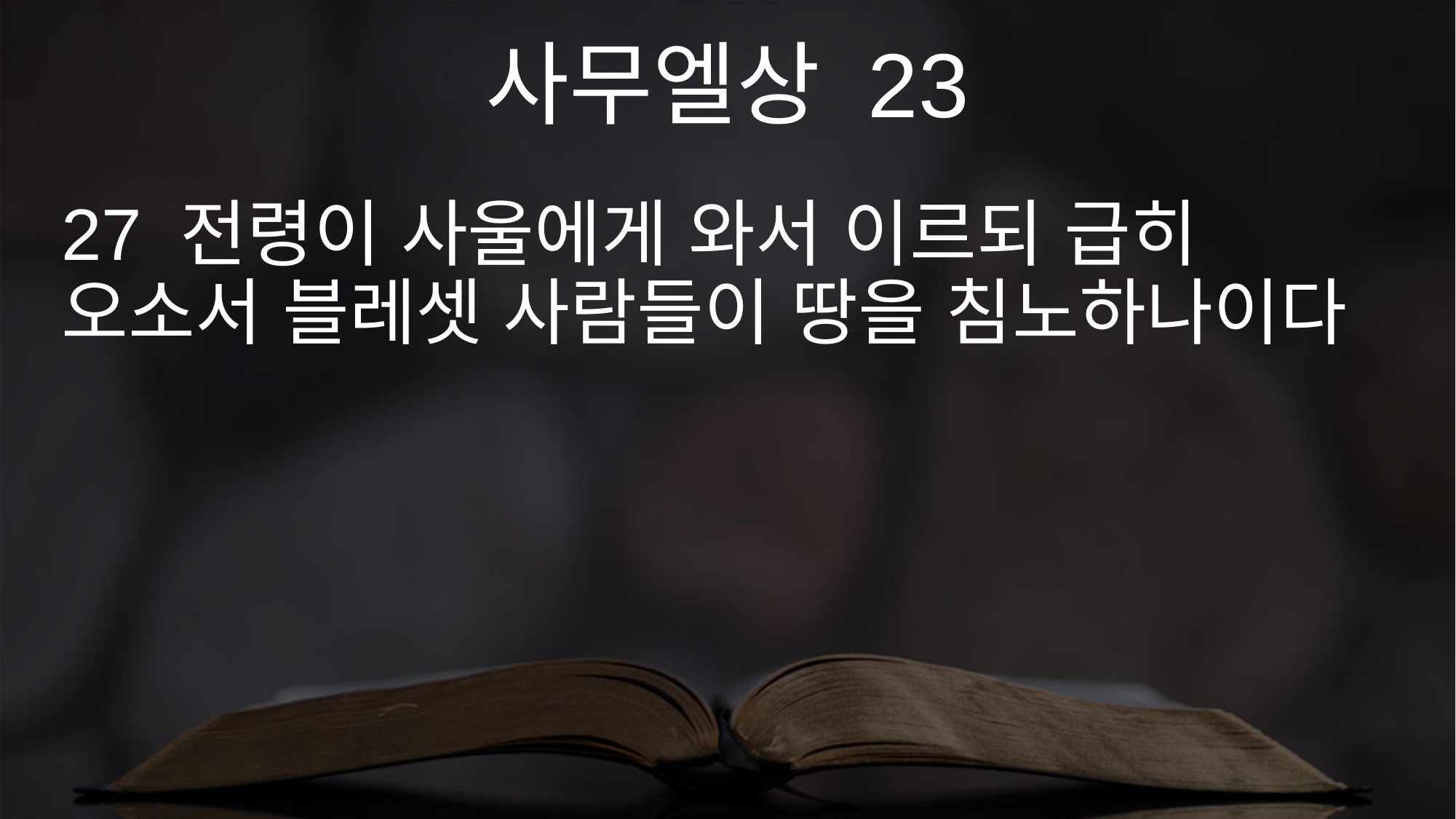

사무엘상 23
27 전령이 사울에게 와서 이르되 급히 오소서 블레셋 사람들이 땅을 침노하나이다